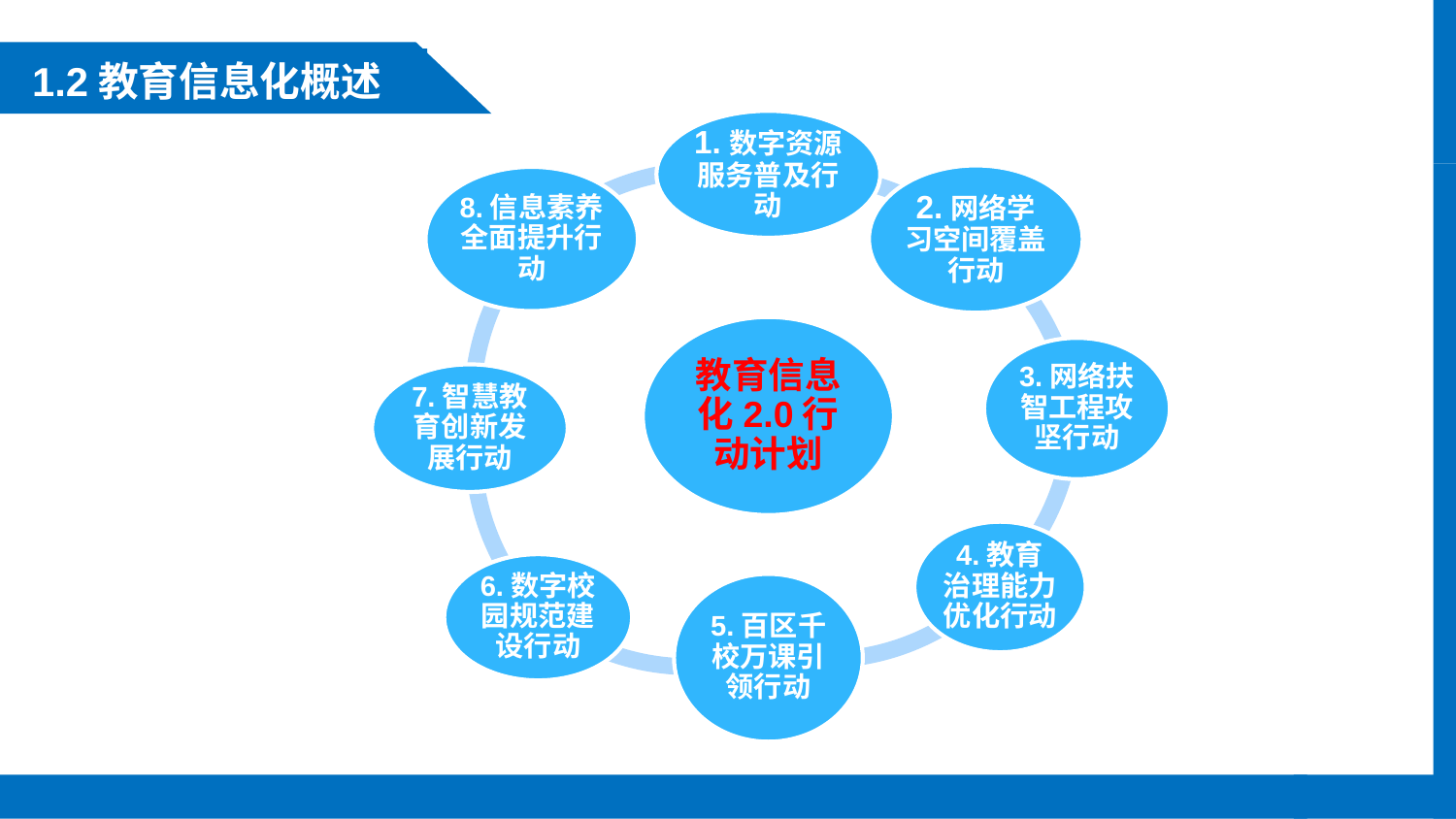

1.2教育信息化概述
教育信息化2.0行动计划
1.数字资源服务普及行动
2.网络学习空间覆盖行动
3.网络扶智工程攻坚行动
4.教育治理能力优化行动
5.百区千校万课引领行动
6.数字校园规范建设行动
7.智慧教育创新发展行动
8.信息素养全面提升行动